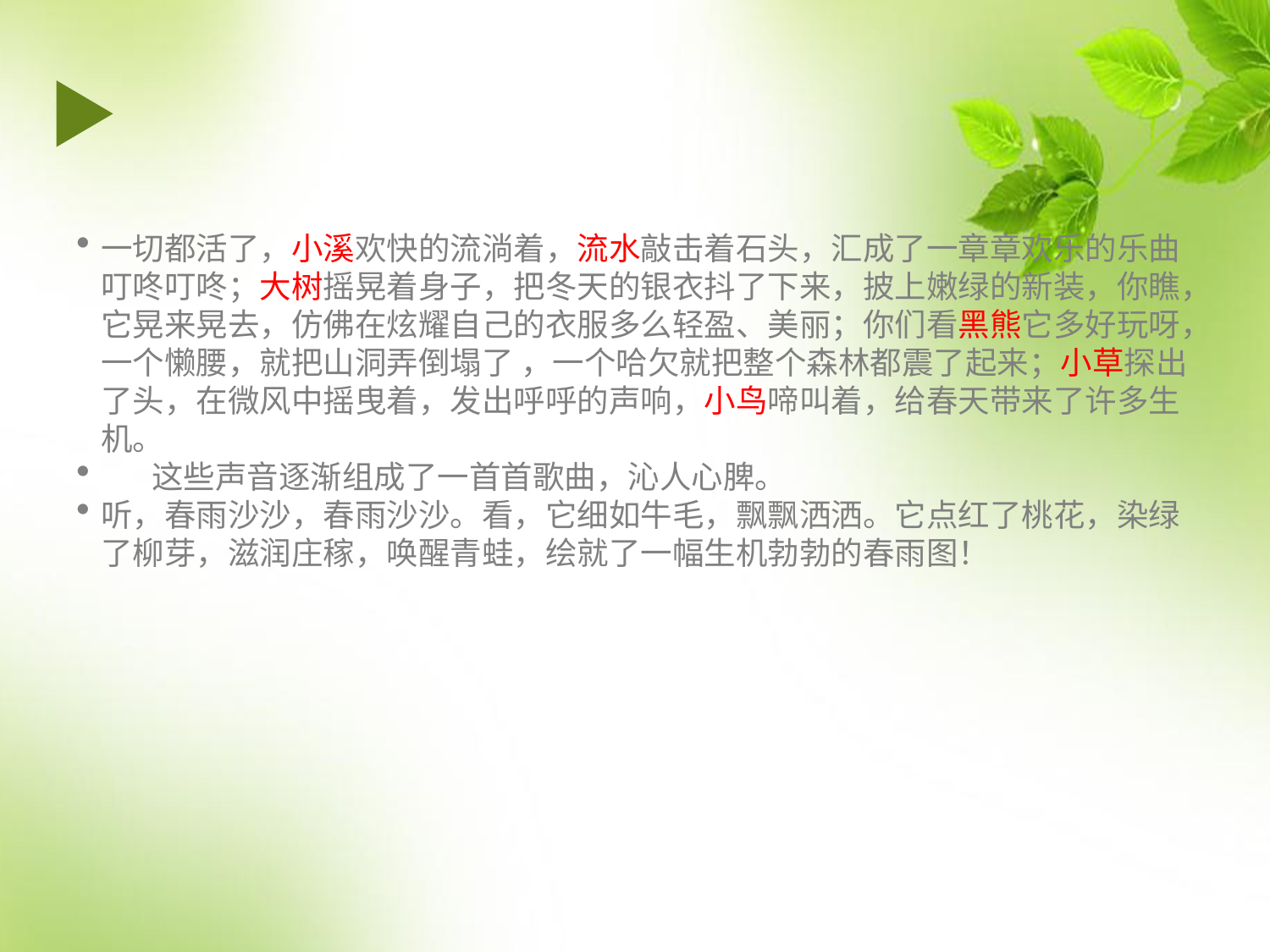

#
一切都活了，小溪欢快的流淌着，流水敲击着石头，汇成了一章章欢乐的乐曲叮咚叮咚；大树摇晃着身子，把冬天的银衣抖了下来，披上嫩绿的新装，你瞧，它晃来晃去，仿佛在炫耀自己的衣服多么轻盈、美丽；你们看黑熊它多好玩呀，一个懒腰，就把山洞弄倒塌了 ，一个哈欠就把整个森林都震了起来；小草探出了头，在微风中摇曳着，发出呼呼的声响，小鸟啼叫着，给春天带来了许多生机。
      这些声音逐渐组成了一首首歌曲，沁人心脾。
听，春雨沙沙，春雨沙沙。看，它细如牛毛，飘飘洒洒。它点红了桃花，染绿了柳芽，滋润庄稼，唤醒青蛙，绘就了一幅生机勃勃的春雨图！